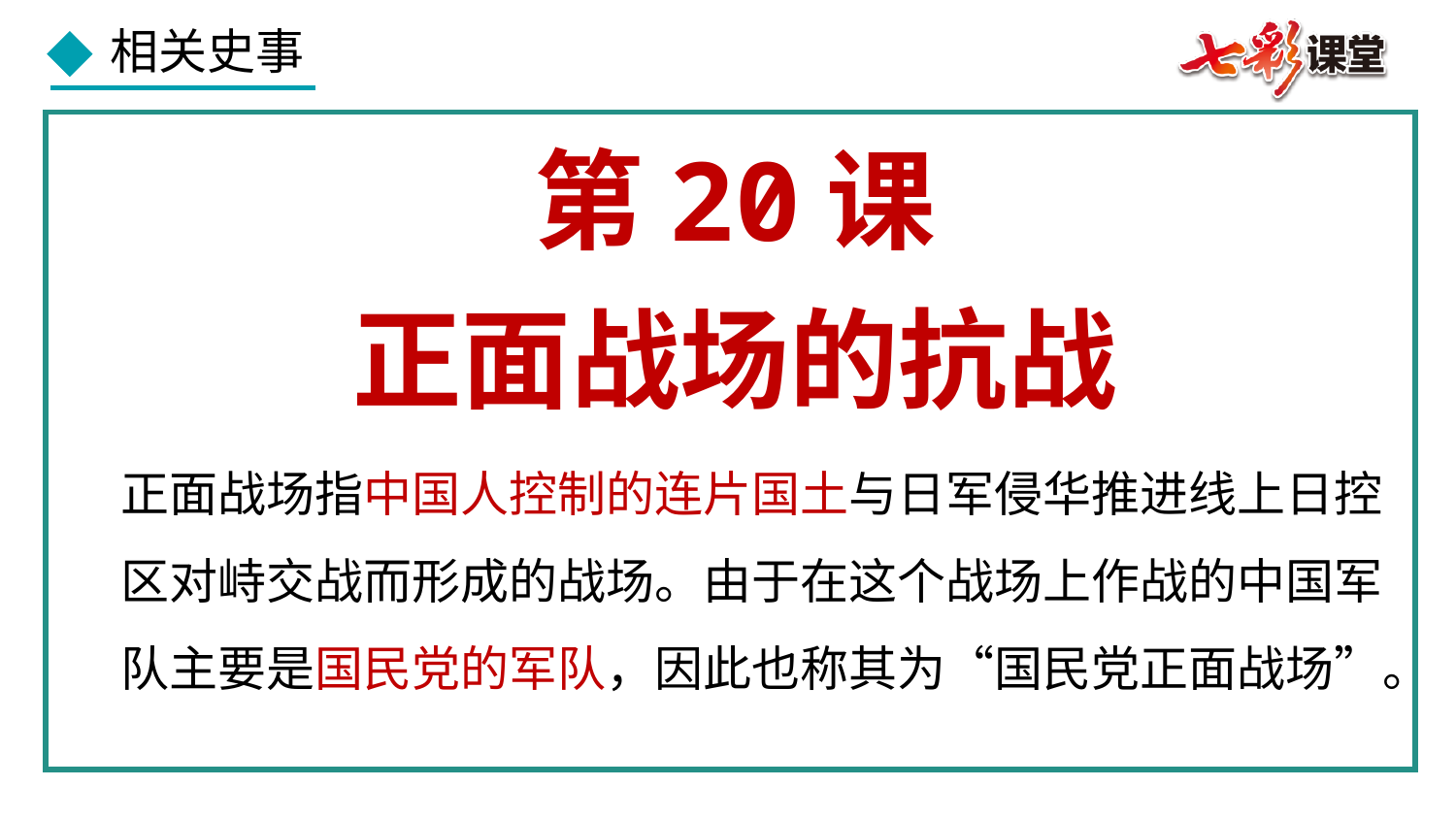

第20课
正面战场的抗战
正面战场指中国人控制的连片国土与日军侵华推进线上日控区对峙交战而形成的战场。由于在这个战场上作战的中国军队主要是国民党的军队，因此也称其为“国民党正面战场”。